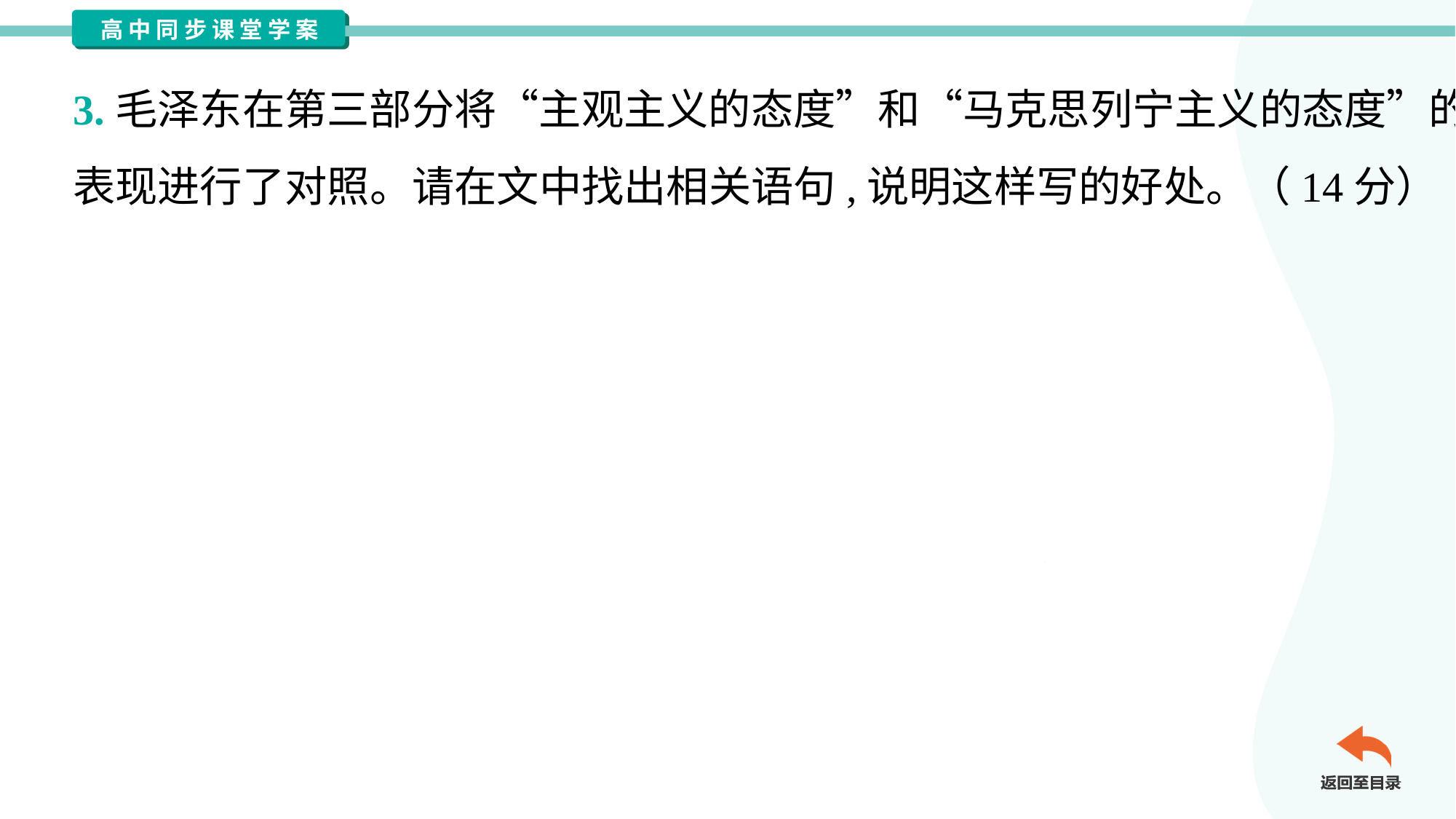

3.毛泽东在第三部分将“主观主义的态度”和“马克思列宁主义的态度”的
表现进行了对照。请在文中找出相关语句,说明这样写的好处。（14分）